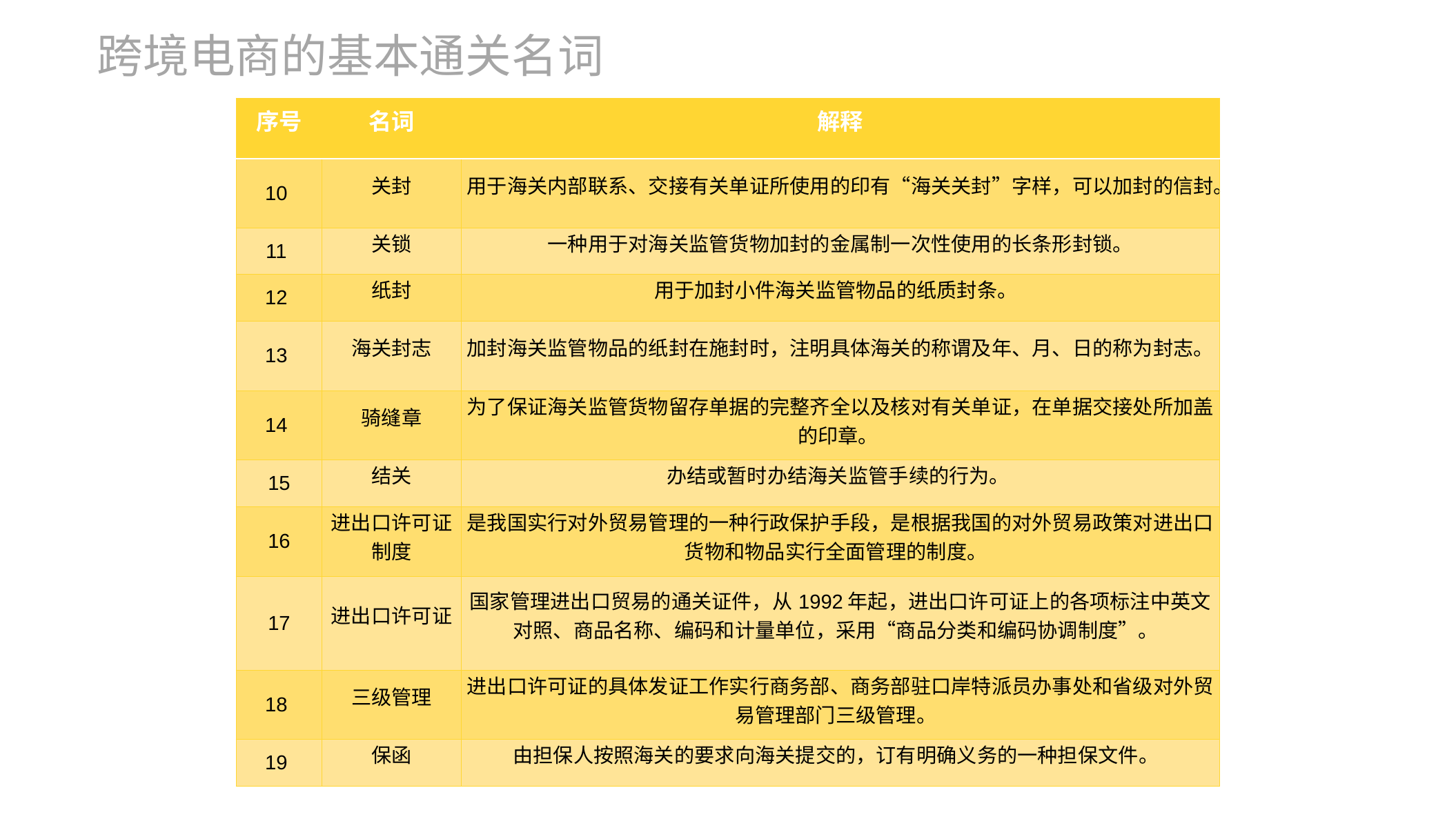

跨境电商的基本通关名词
| 序号 | 名词 | 解释 |
| --- | --- | --- |
| 10 | 关封 | 用于海关内部联系、交接有关单证所使用的印有“海关关封”字样，可以加封的信封。 |
| 11 | 关锁 | 一种用于对海关监管货物加封的金属制一次性使用的长条形封锁。 |
| 12 | 纸封 | 用于加封小件海关监管物品的纸质封条。 |
| 13 | 海关封志 | 加封海关监管物品的纸封在施封时，注明具体海关的称谓及年、月、日的称为封志。 |
| 14 | 骑缝章 | 为了保证海关监管货物留存单据的完整齐全以及核对有关单证，在单据交接处所加盖的印章。 |
| 15 | 结关 | 办结或暂时办结海关监管手续的行为。 |
| 16 | 进出口许可证制度 | 是我国实行对外贸易管理的一种行政保护手段，是根据我国的对外贸易政策对进出口货物和物品实行全面管理的制度。 |
| 17 | 进出口许可证 | 国家管理进出口贸易的通关证件，从1992年起，进出口许可证上的各项标注中英文对照、商品名称、编码和计量单位，采用“商品分类和编码协调制度”。 |
| 18 | 三级管理 | 进出口许可证的具体发证工作实行商务部、商务部驻口岸特派员办事处和省级对外贸易管理部门三级管理。 |
| 19 | 保函 | 由担保人按照海关的要求向海关提交的，订有明确义务的一种担保文件。 |